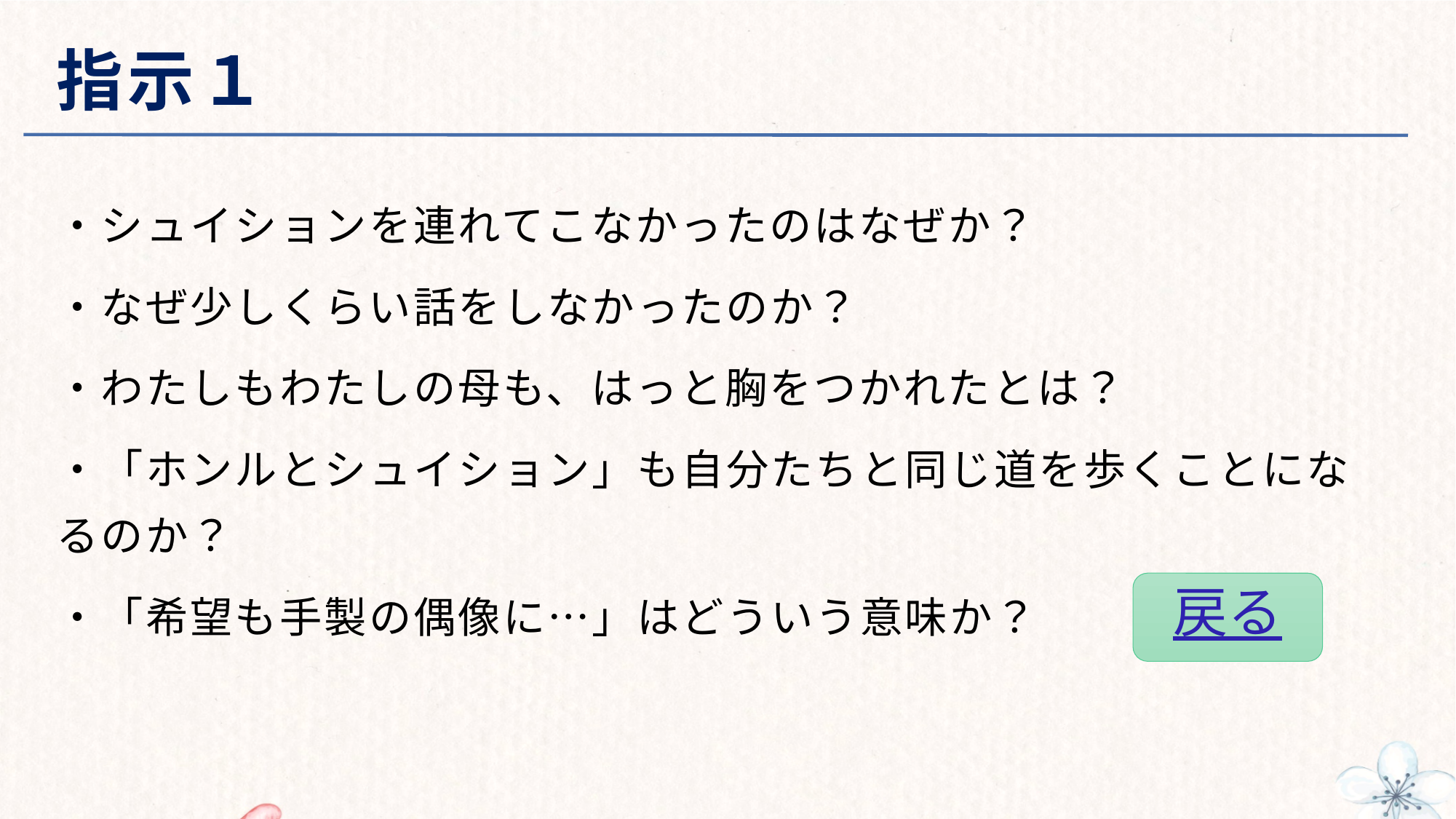

# 指示１
・シュイションを連れてこなかったのはなぜか？
・なぜ少しくらい話をしなかったのか？
・わたしもわたしの母も、はっと胸をつかれたとは？
・「ホンルとシュイション」も自分たちと同じ道を歩くことになるのか？
・「希望も手製の偶像に…」はどういう意味か？

戻る